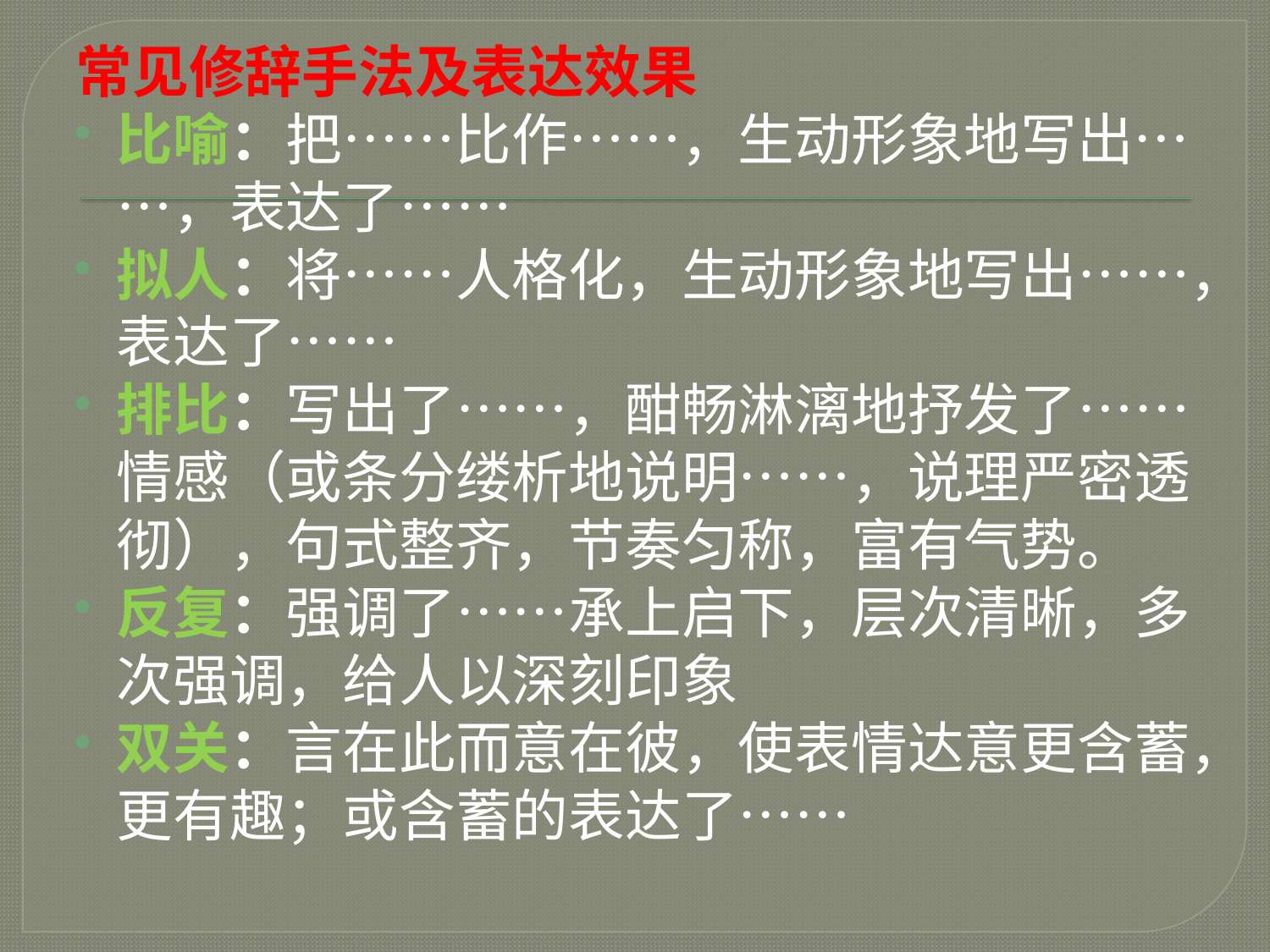

常见修辞手法及表达效果
比喻：把……比作……，生动形象地写出……，表达了……
拟人：将……人格化，生动形象地写出……，表达了……
排比：写出了……，酣畅淋漓地抒发了……情感（或条分缕析地说明……，说理严密透彻），句式整齐，节奏匀称，富有气势。
反复：强调了……承上启下，层次清晰，多次强调，给人以深刻印象
双关：言在此而意在彼，使表情达意更含蓄，更有趣；或含蓄的表达了……